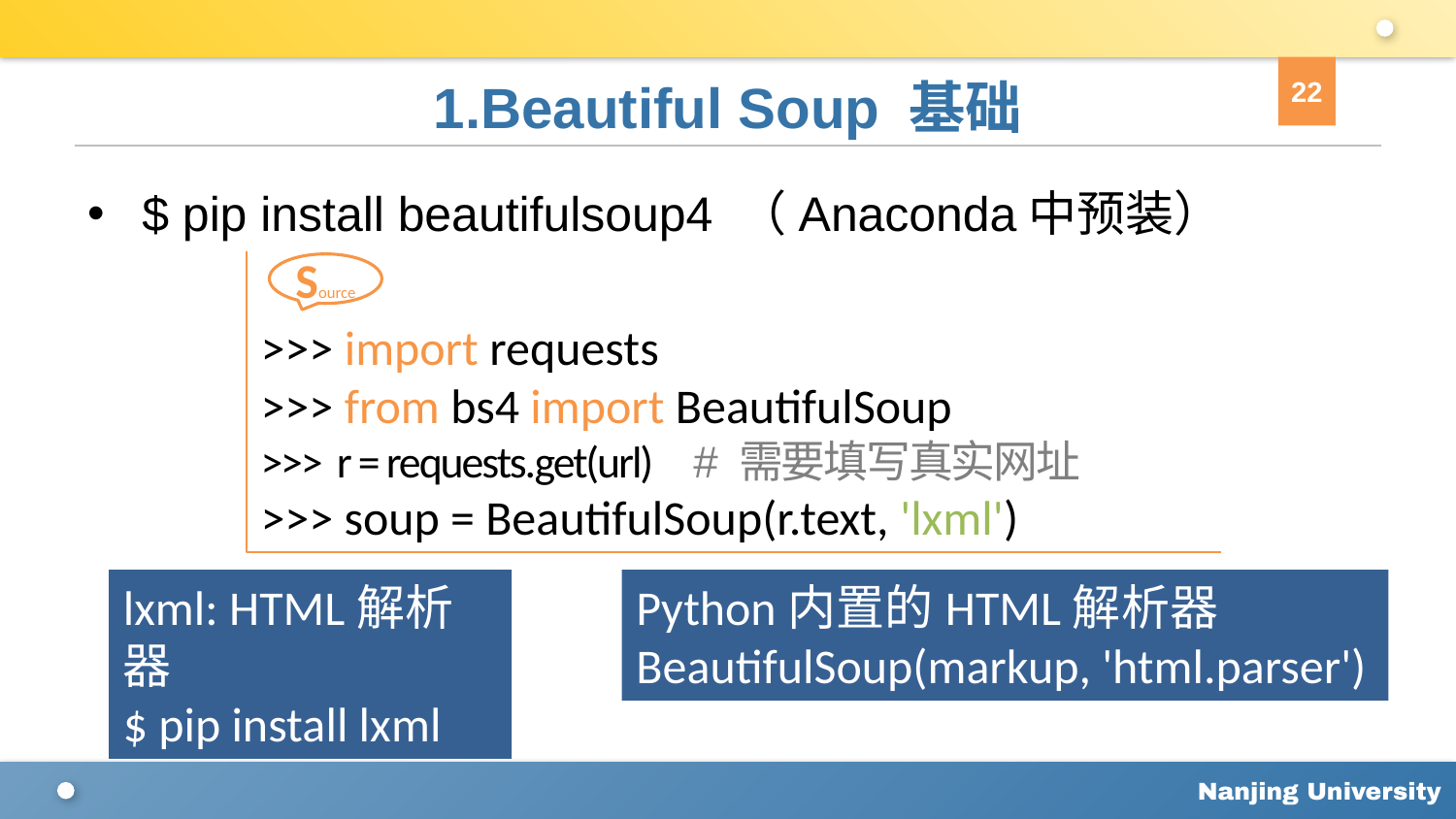

22
# 1.Beautiful Soup 基础
$ pip install beautifulsoup4 （Anaconda中预装）

>>> import requests
>>> from bs4 import BeautifulSoup
>>>  r = requests.get(url)     # 需要填写真实网址
>>> soup = BeautifulSoup(r.text, 'lxml')
Source
lxml: HTML解析器
$ pip install lxml
Python内置的HTML解析器
BeautifulSoup(markup, 'html.parser')